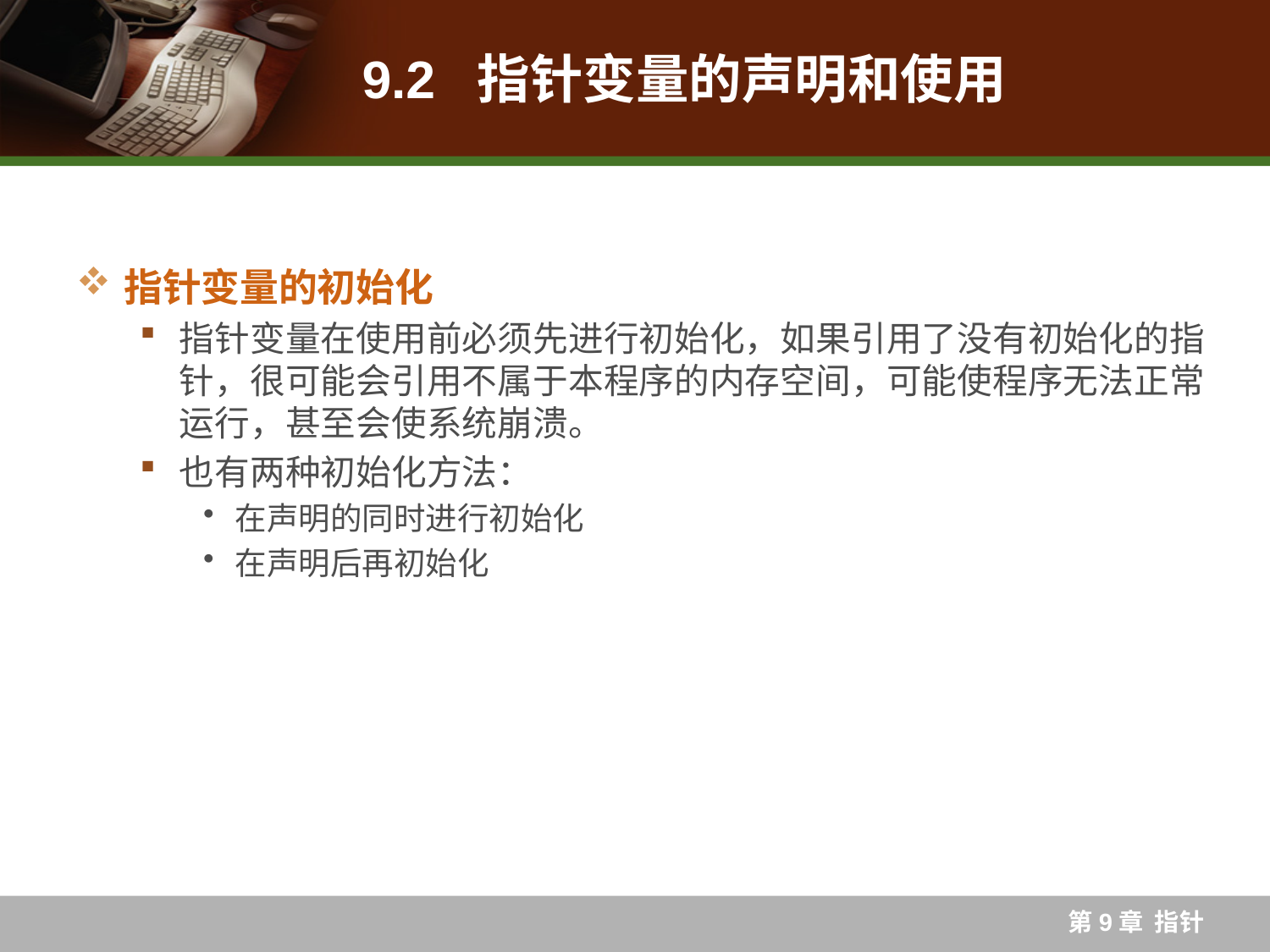

# 9.2  指针变量的声明和使用
指针变量的初始化
指针变量在使用前必须先进行初始化，如果引用了没有初始化的指针，很可能会引用不属于本程序的内存空间，可能使程序无法正常运行，甚至会使系统崩溃。
也有两种初始化方法：
在声明的同时进行初始化
在声明后再初始化
第9章  指针